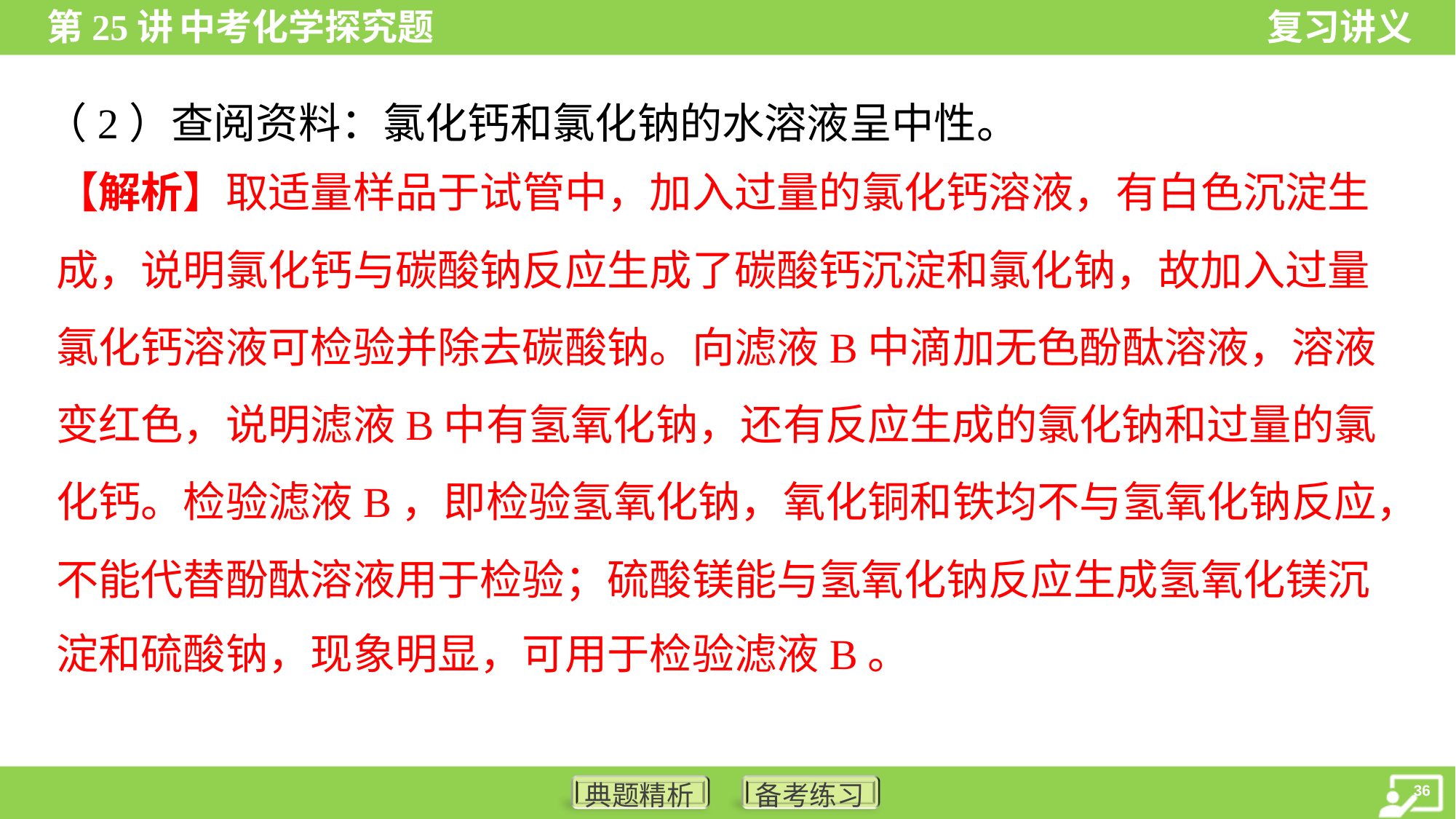

（2）查阅资料：氯化钙和氯化钠的水溶液呈中性。
【解析】取适量样品于试管中，加入过量的氯化钙溶液，有白色沉淀生
成，说明氯化钙与碳酸钠反应生成了碳酸钙沉淀和氯化钠，故加入过量
氯化钙溶液可检验并除去碳酸钠。向滤液B中滴加无色酚酞溶液，溶液
变红色，说明滤液B中有氢氧化钠，还有反应生成的氯化钠和过量的氯
化钙。检验滤液B，即检验氢氧化钠，氧化铜和铁均不与氢氧化钠反应，
不能代替酚酞溶液用于检验；硫酸镁能与氢氧化钠反应生成氢氧化镁沉
淀和硫酸钠，现象明显，可用于检验滤液B。